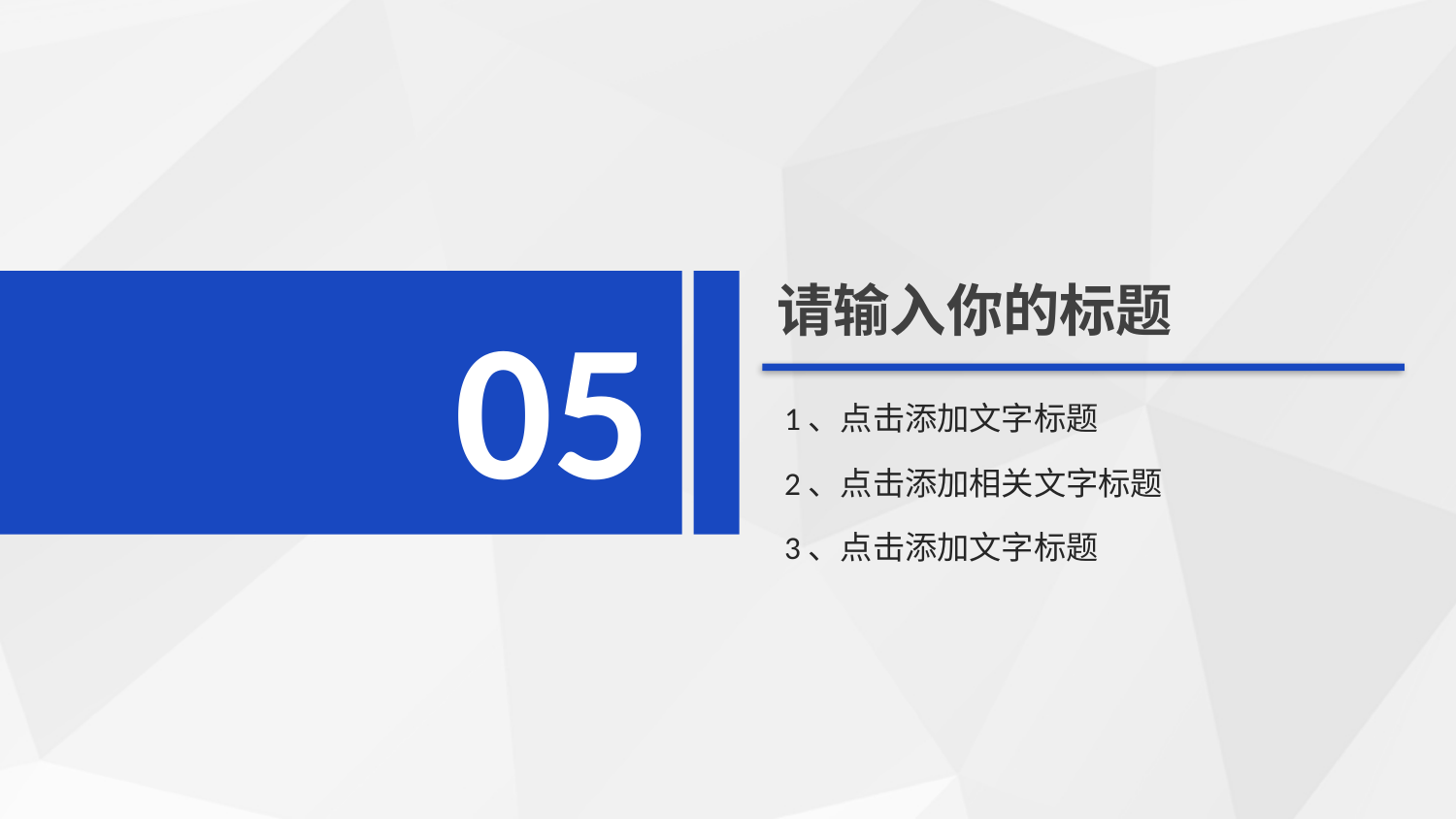

请输入你的标题
05

1、点击添加文字标题
2、点击添加相关文字标题
3、点击添加文字标题